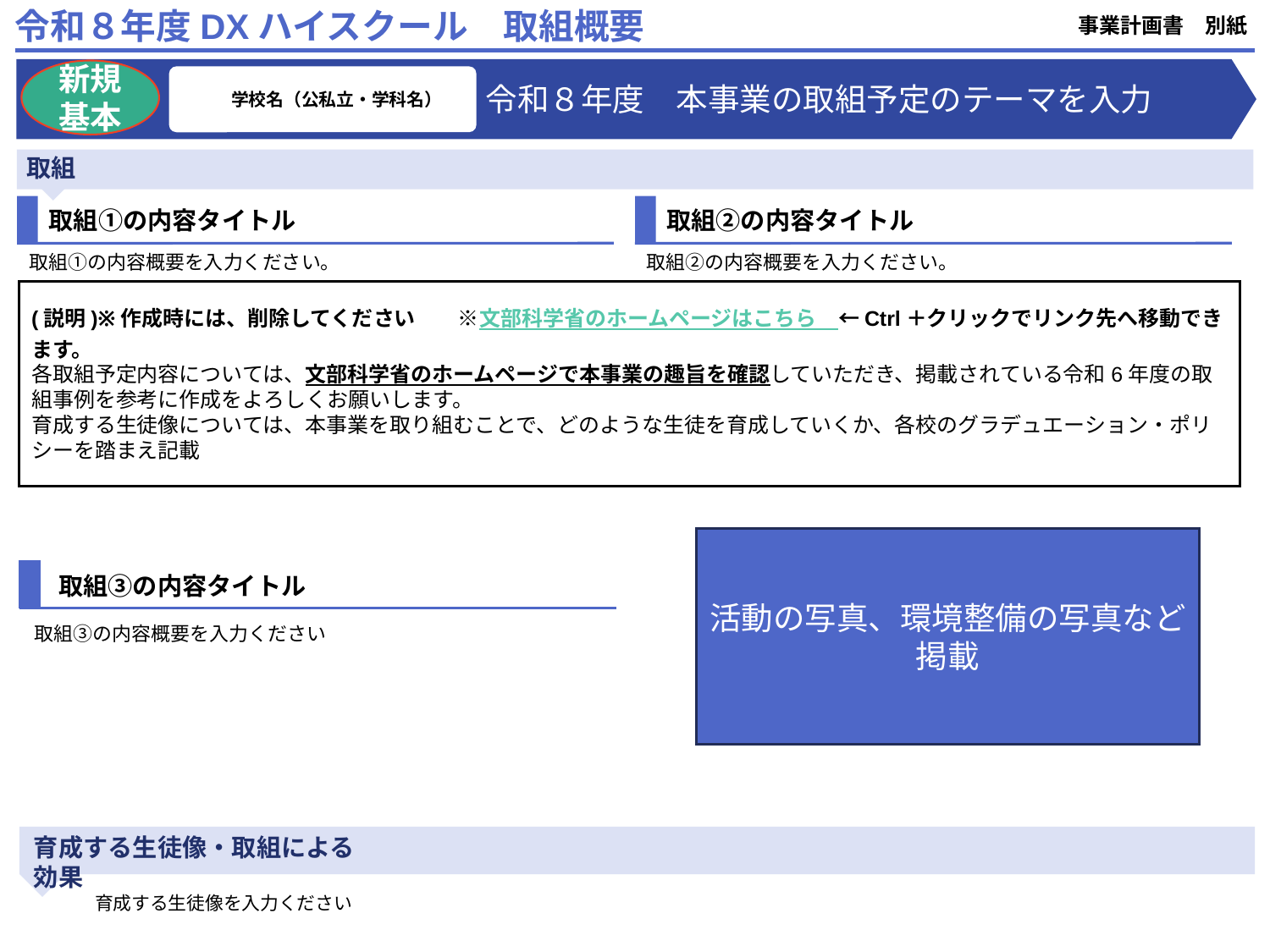

令和８年度DXハイスクール　取組概要
事業計画書　別紙

新規
基本
文理横断実体験型学習プログラム
創造型情報実習スタジオの創設
学校名（公私立・学科名）
令和８年度　本事業の取組予定のテーマを入力
取組

取組①の内容タイトル
取組①の内容概要を入力ください。

取組②の内容タイトル
取組②の内容概要を入力ください。
(説明)※作成時には、削除してください　　※文部科学省のホームページはこちら　←Ctrl＋クリックでリンク先へ移動できます。
各取組予定内容については、文部科学省のホームページで本事業の趣旨を確認していただき、掲載されている令和6年度の取組事例を参考に作成をよろしくお願いします。
育成する生徒像については、本事業を取り組むことで、どのような生徒を育成していくか、各校のグラデュエーション・ポリシーを踏まえ記載
活動の写真、環境整備の写真など掲載

取組③の内容タイトル
取組③の内容概要を入力ください
育成する生徒像・取組による効果

育成する生徒像を入力ください